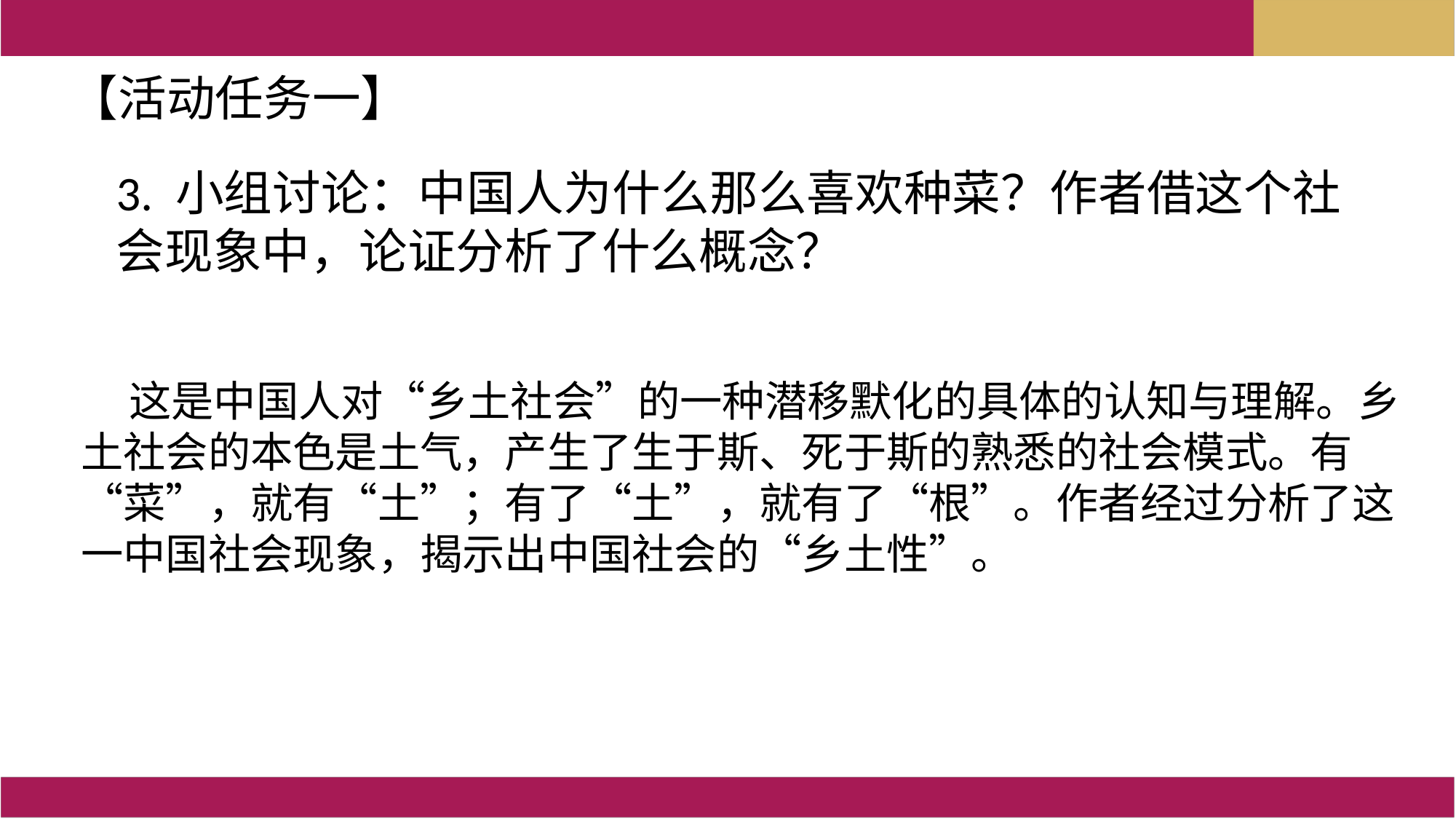

【活动任务一】
3. 小组讨论：中国人为什么那么喜欢种菜？作者借这个社会现象中，论证分析了什么概念？
    这是中国人对“乡土社会”的一种潜移默化的具体的认知与理解。乡土社会的本色是土气，产生了生于斯、死于斯的熟悉的社会模式。有“菜”，就有“土”；有了“土”，就有了“根”。作者经过分析了这一中国社会现象，揭示出中国社会的“乡土性”。